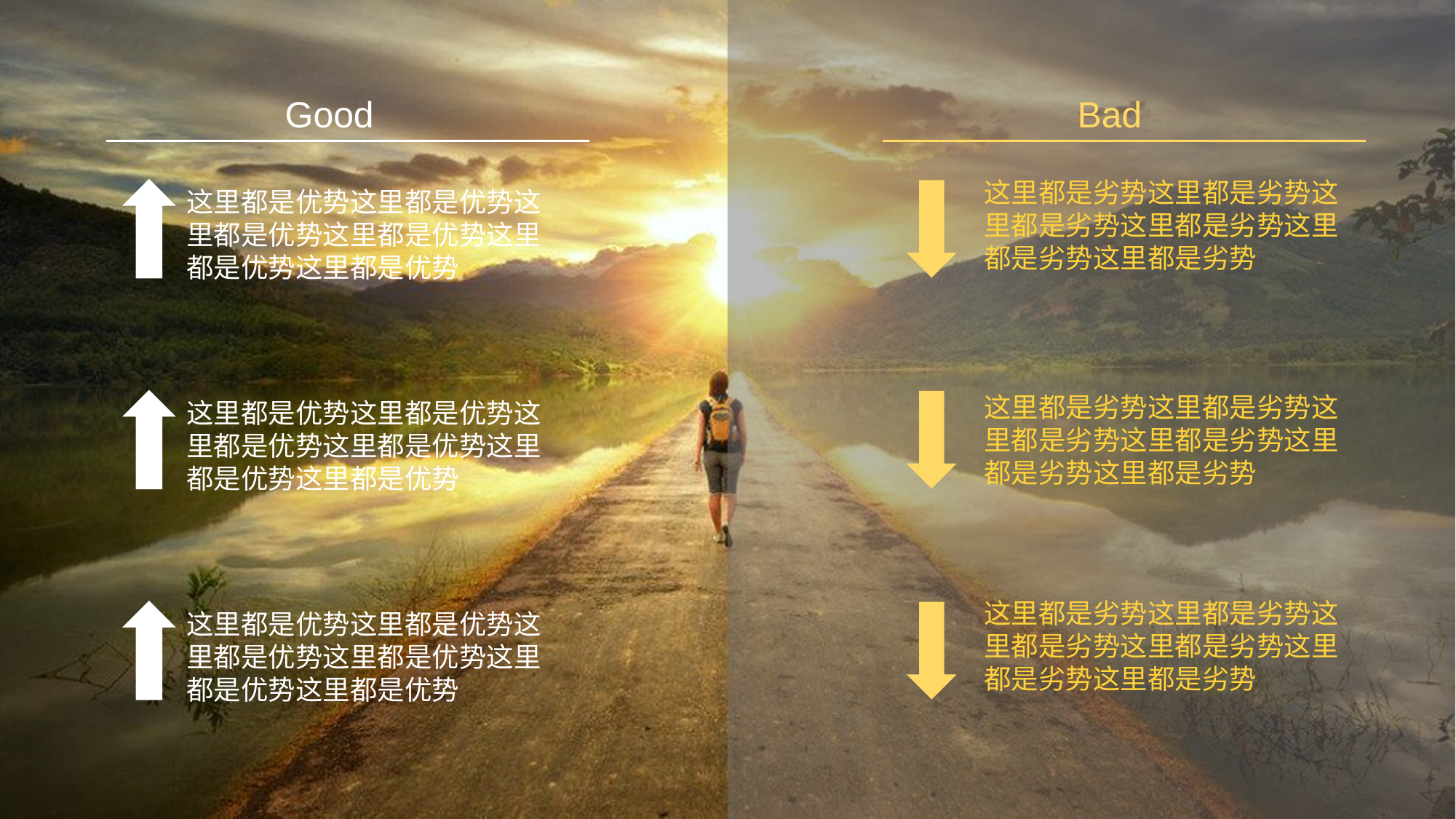

Good
Bad
这里都是劣势这里都是劣势这里都是劣势这里都是劣势这里都是劣势这里都是劣势
这里都是优势这里都是优势这里都是优势这里都是优势这里都是优势这里都是优势

这里都是劣势这里都是劣势这里都是劣势这里都是劣势这里都是劣势这里都是劣势
这里都是优势这里都是优势这里都是优势这里都是优势这里都是优势这里都是优势

这里都是劣势这里都是劣势这里都是劣势这里都是劣势这里都是劣势这里都是劣势
这里都是优势这里都是优势这里都是优势这里都是优势这里都是优势这里都是优势